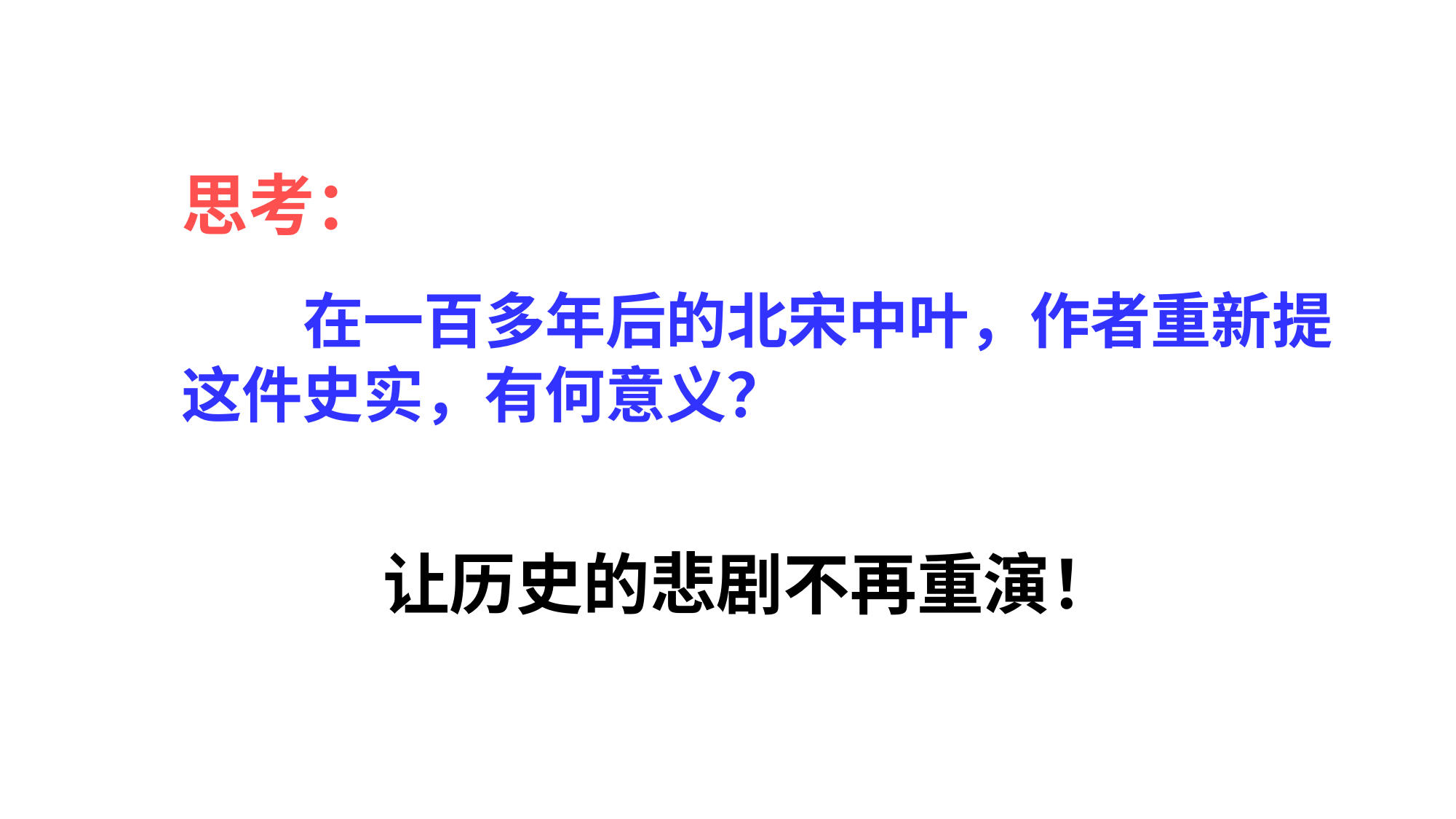

思考：
       在一百多年后的北宋中叶，作者重新提这件史实，有何意义？
让历史的悲剧不再重演！